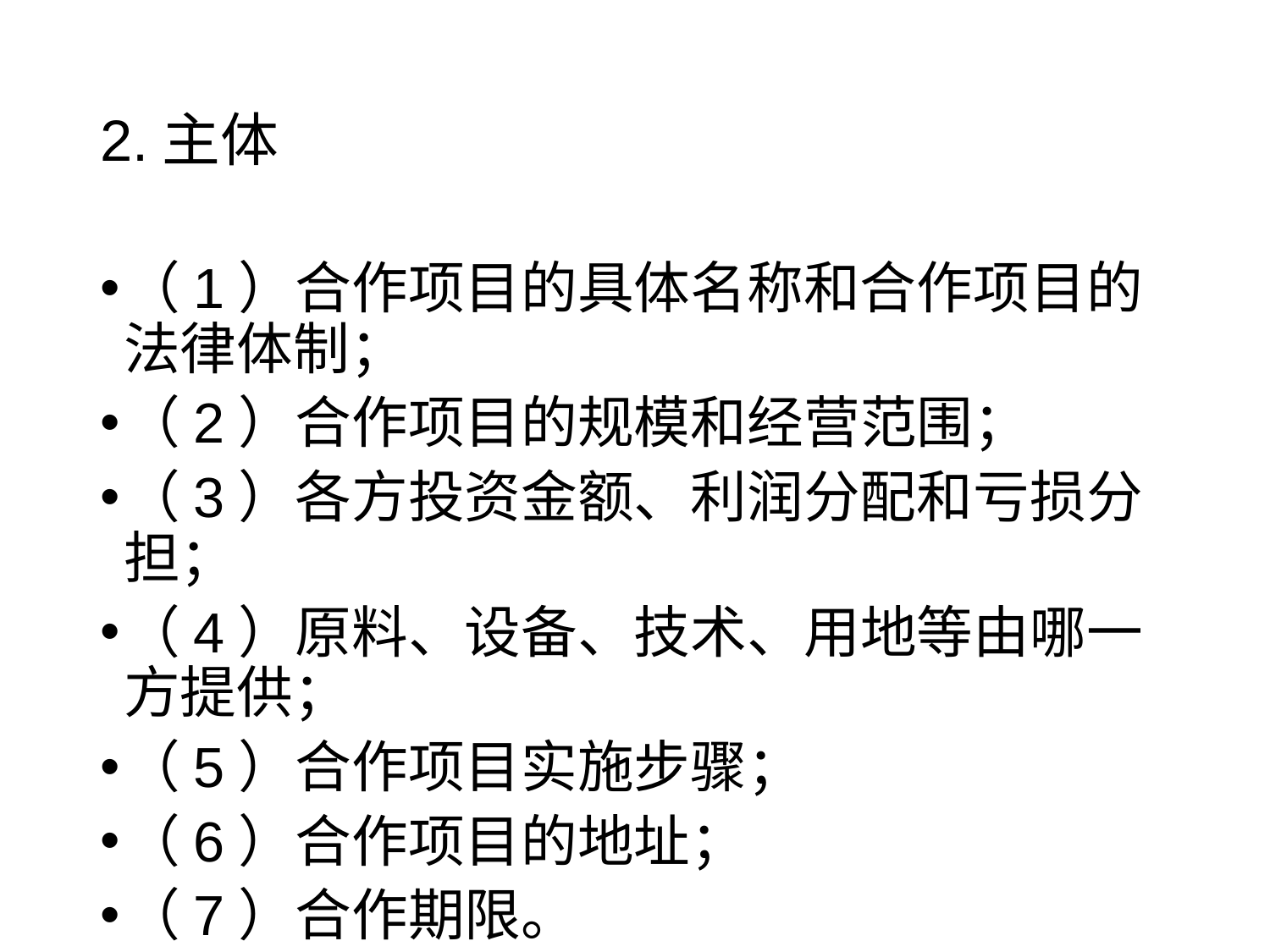

# 2.主体
（1）合作项目的具体名称和合作项目的法律体制；
（2）合作项目的规模和经营范围；
（3）各方投资金额、利润分配和亏损分担；
（4）原料、设备、技术、用地等由哪一方提供；
（5）合作项目实施步骤；
（6）合作项目的地址；
（7）合作期限。